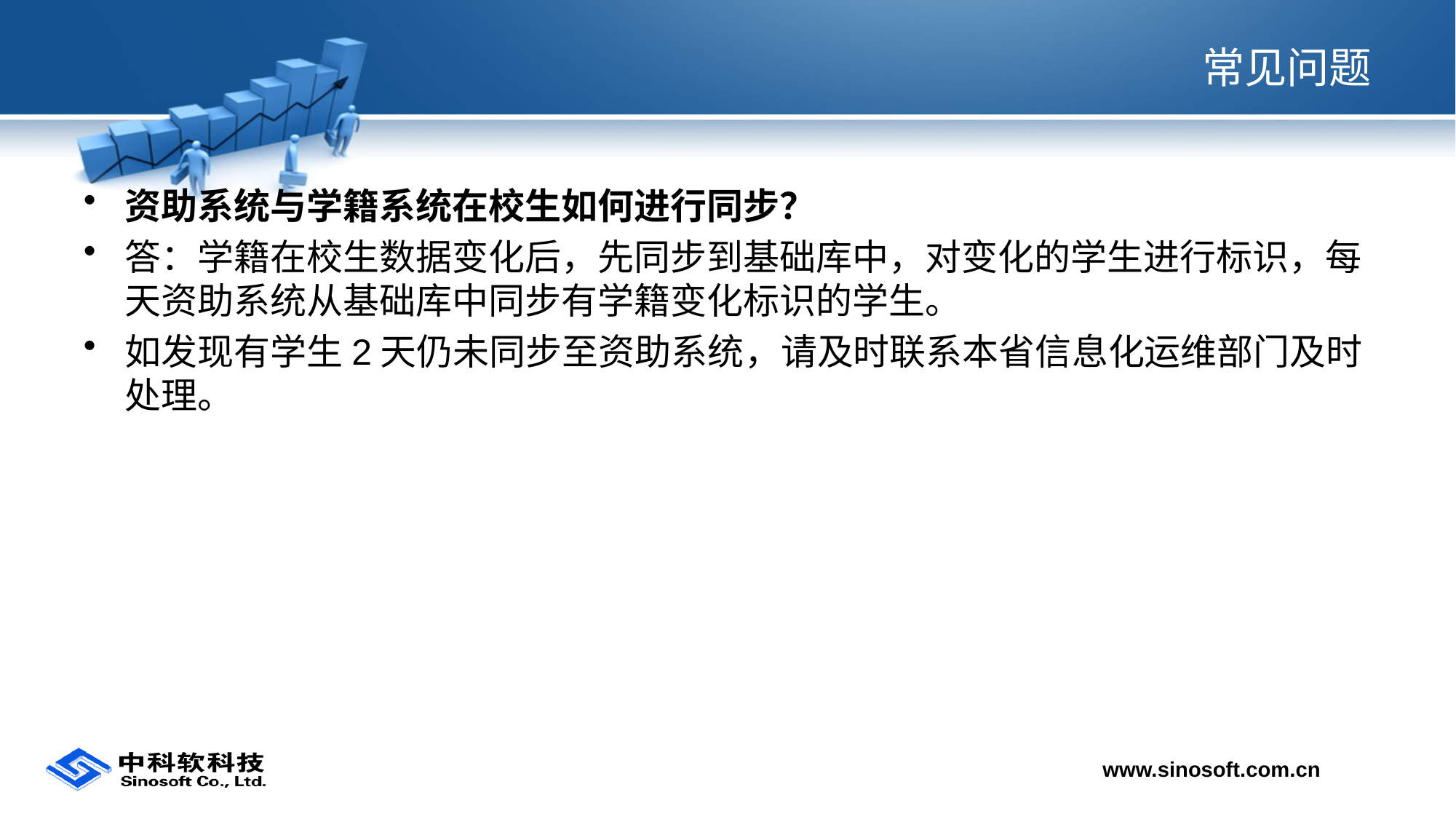

# 常见问题
资助系统与学籍系统在校生如何进行同步？
答：学籍在校生数据变化后，先同步到基础库中，对变化的学生进行标识，每天资助系统从基础库中同步有学籍变化标识的学生。
如发现有学生2天仍未同步至资助系统，请及时联系本省信息化运维部门及时处理。